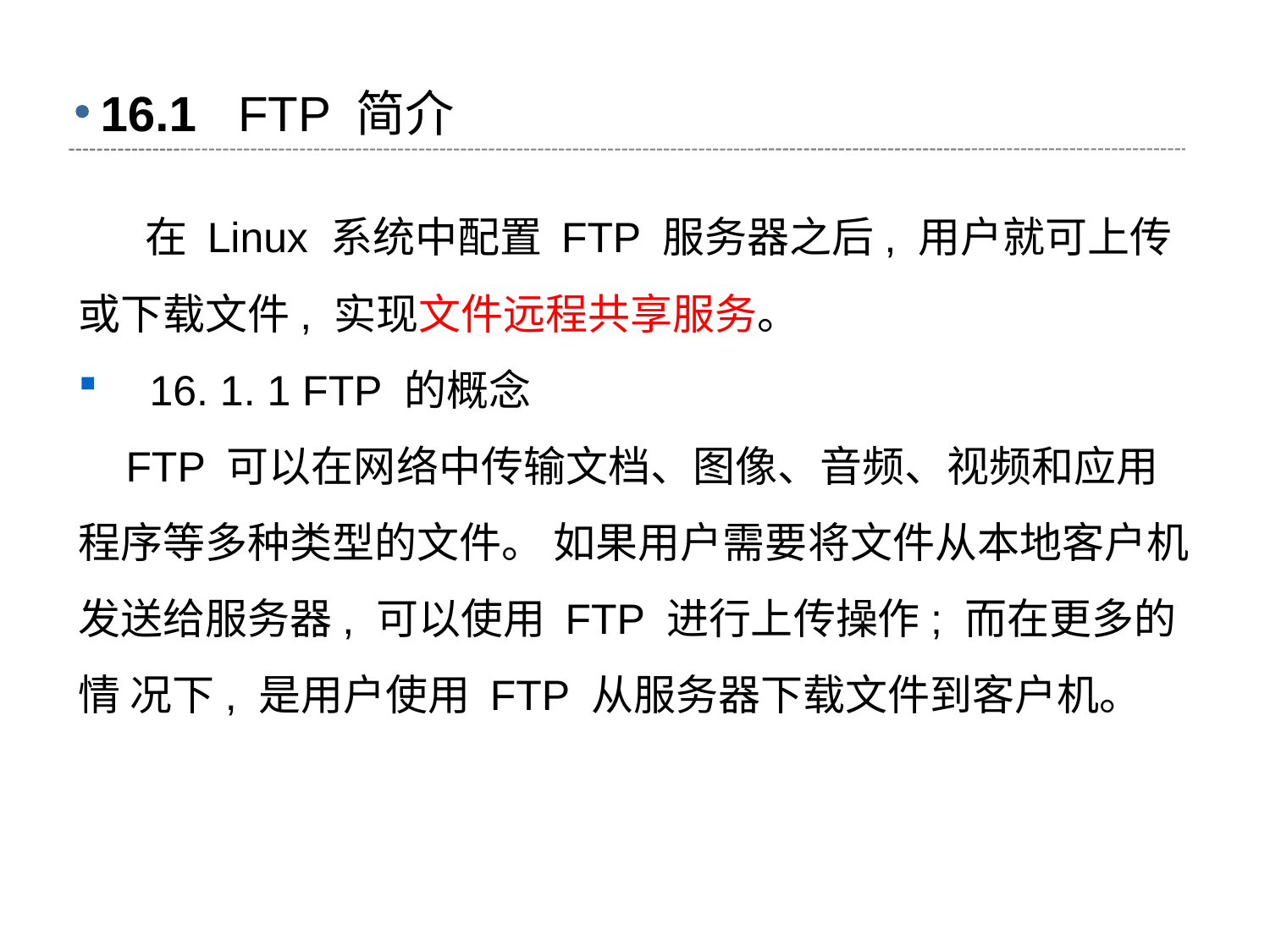

# 16.1   FTP 简介
     在 Linux 系统中配置 FTP 服务器之后, 用户就可上传或下载文件, 实现文件远程共享服务。
  16. 1. 1 FTP 的概念
    FTP 可以在网络中传输文档、图像、音频、视频和应用程序等多种类型的文件。 如果用户需要将文件从本地客户机发送给服务器, 可以使用 FTP 进行上传操作; 而在更多的情 况下, 是用户使用 FTP 从服务器下载文件到客户机。